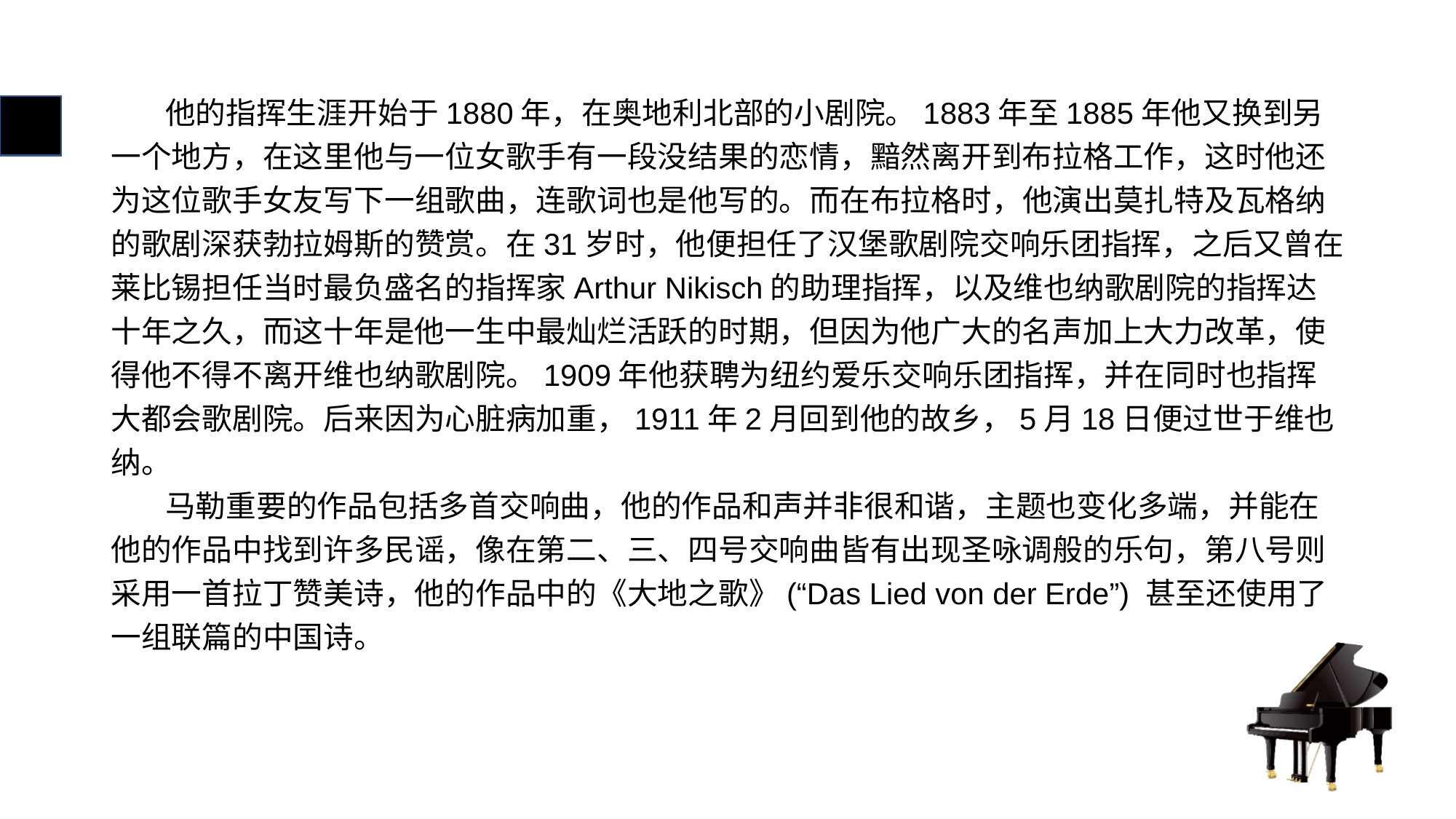

# 他的指挥生涯开始于1880年，在奥地利北部的小剧院。1883年至1885年他又换到另一个地方，在这里他与一位女歌手有一段没结果的恋情，黯然离开到布拉格工作，这时他还为这位歌手女友写下一组歌曲，连歌词也是他写的。而在布拉格时，他演出莫扎特及瓦格纳的歌剧深获勃拉姆斯的赞赏。在31岁时，他便担任了汉堡歌剧院交响乐团指挥，之后又曾在莱比锡担任当时最负盛名的指挥家Arthur Nikisch的助理指挥，以及维也纳歌剧院的指挥达十年之久，而这十年是他一生中最灿烂活跃的时期，但因为他广大的名声加上大力改革，使得他不得不离开维也纳歌剧院。1909年他获聘为纽约爱乐交响乐团指挥，并在同时也指挥大都会歌剧院。后来因为心脏病加重，1911年2月回到他的故乡，5月18日便过世于维也纳。
       马勒重要的作品包括多首交响曲，他的作品和声并非很和谐，主题也变化多端，并能在他的作品中找到许多民谣，像在第二、三、四号交响曲皆有出现圣咏调般的乐句，第八号则采用一首拉丁赞美诗，他的作品中的《大地之歌》(“Das Lied von der Erde”) 甚至还使用了一组联篇的中国诗。